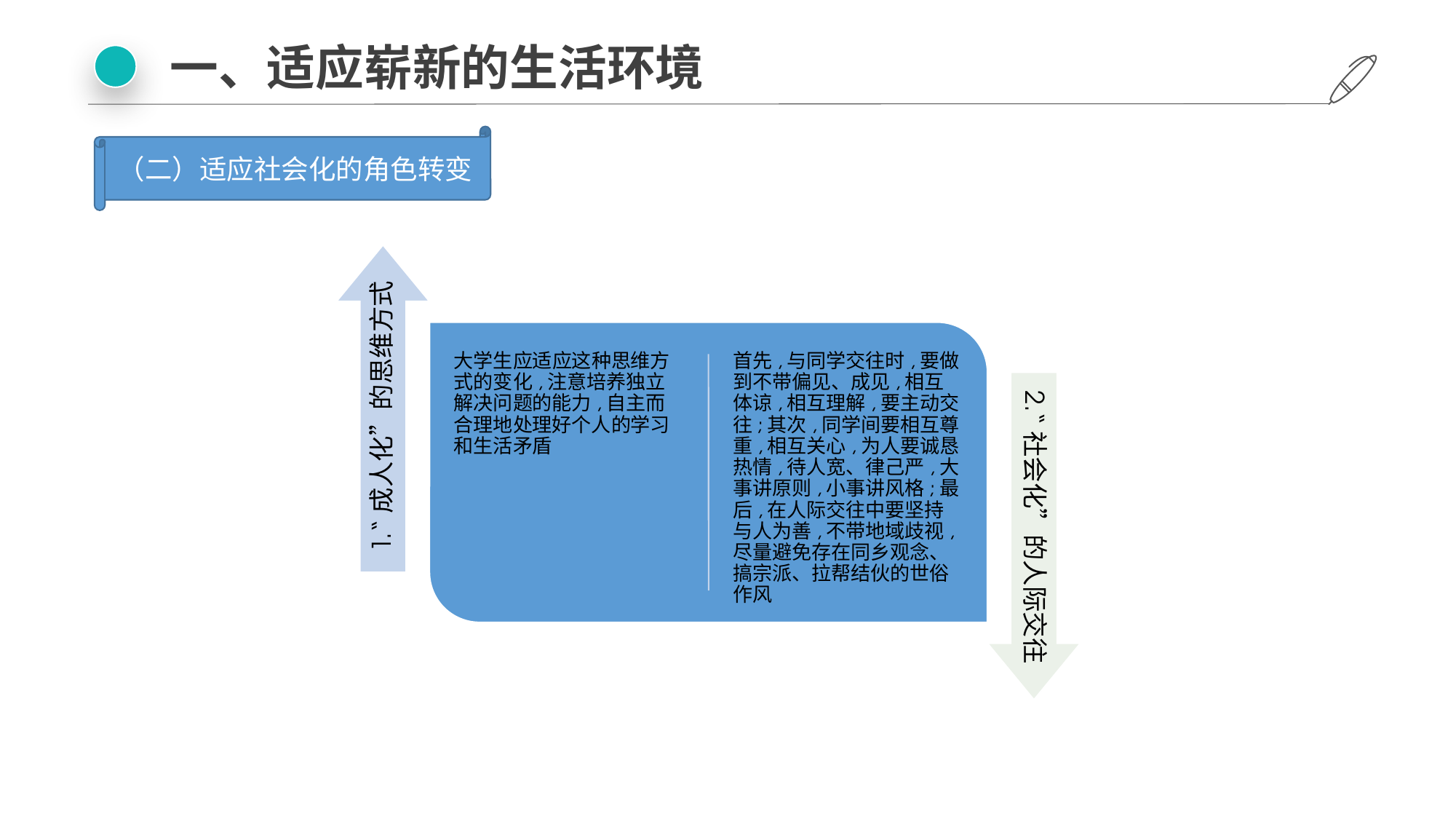

一、适应崭新的生活环境

（二）适应社会化的角色转变
大学生应适应这种思维方式的变化,注意培养独立解决问题的能力,自主而合理地处理好个人的学习和生活矛盾
首先,与同学交往时,要做到不带偏见、成见,相互体谅,相互理解,要主动交往;其次,同学间要相互尊重,相互关心,为人要诚恳热情,待人宽、律己严,大事讲原则,小事讲风格;最后,在人际交往中要坚持与人为善,不带地域歧视,尽量避免存在同乡观念、搞宗派、拉帮结伙的世俗作风
1.“成人化”的思维方式
2.“社会化”的人际交往